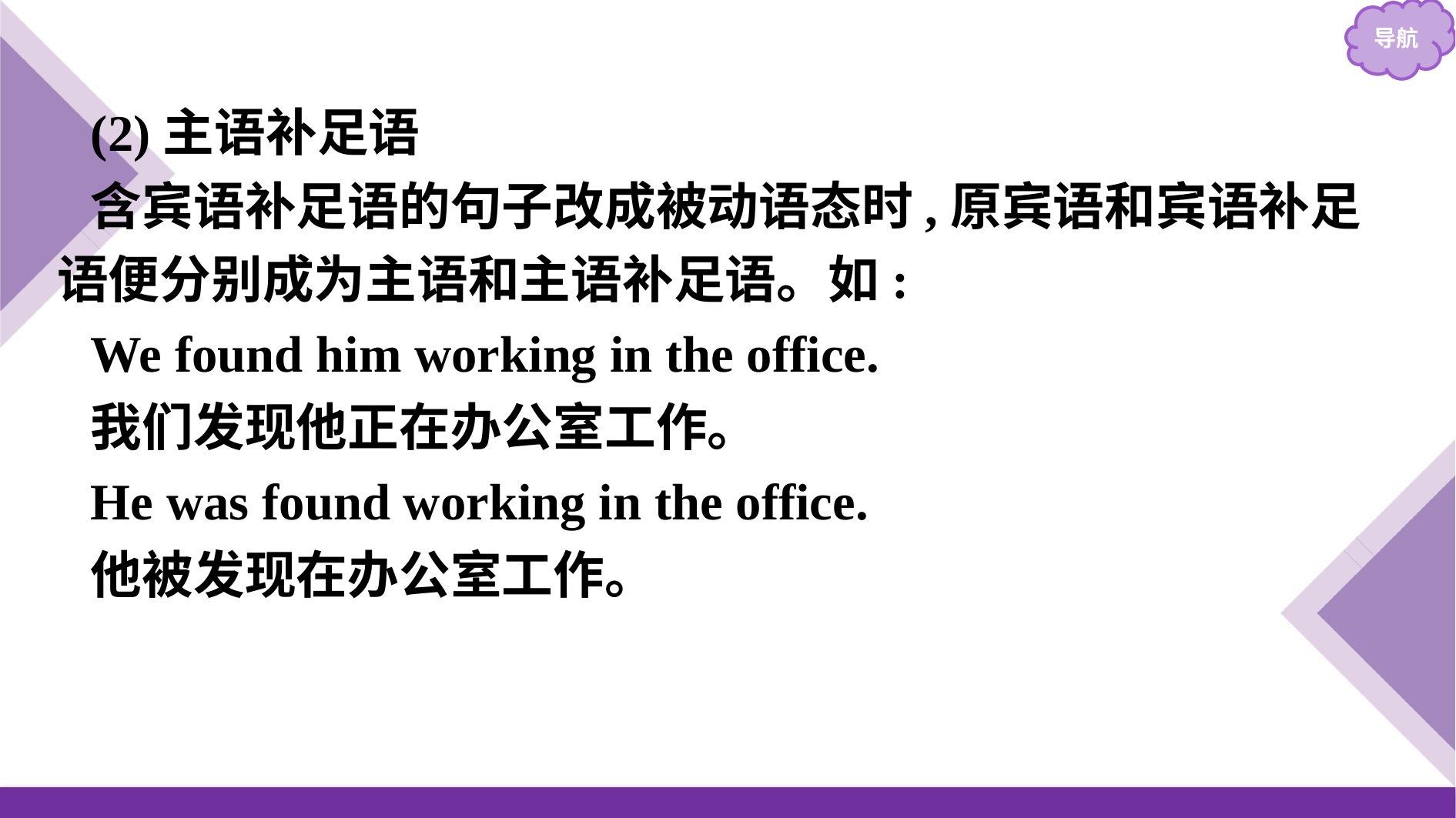

(2)主语补足语
含宾语补足语的句子改成被动语态时,原宾语和宾语补足语便分别成为主语和主语补足语。如:
We found him working in the office.
我们发现他正在办公室工作。
He was found working in the office.
他被发现在办公室工作。